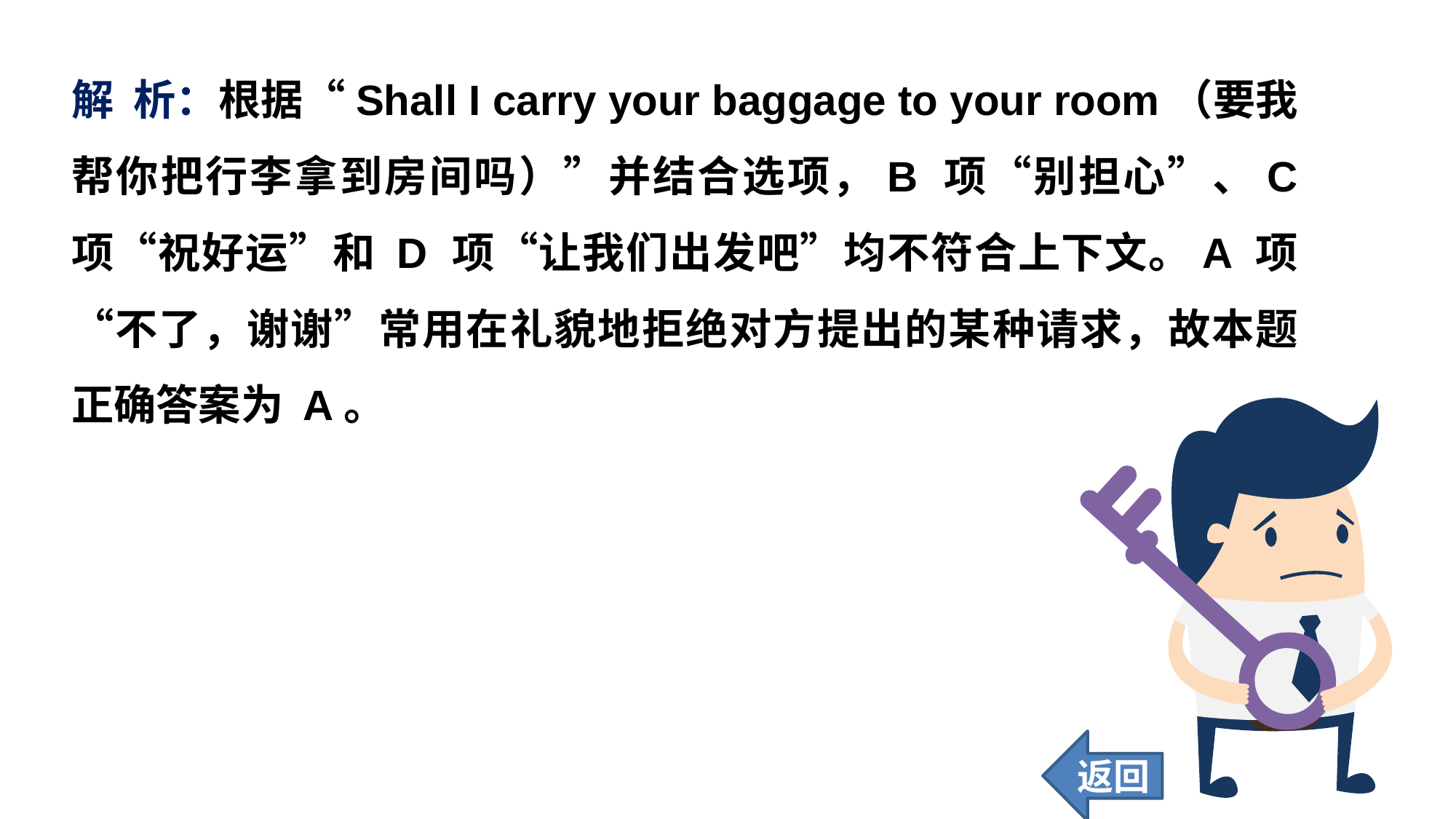

解  析：根据“Shall I carry your baggage to your room（要我帮你把行李拿到房间吗）”并结合选项，B 项“别担心”、C 项“祝好运”和 D 项“让我们出发吧”均不符合上下文。A 项“不了，谢谢”常用在礼貌地拒绝对方提出的某种请求，故本题正确答案为 A。

返回
130